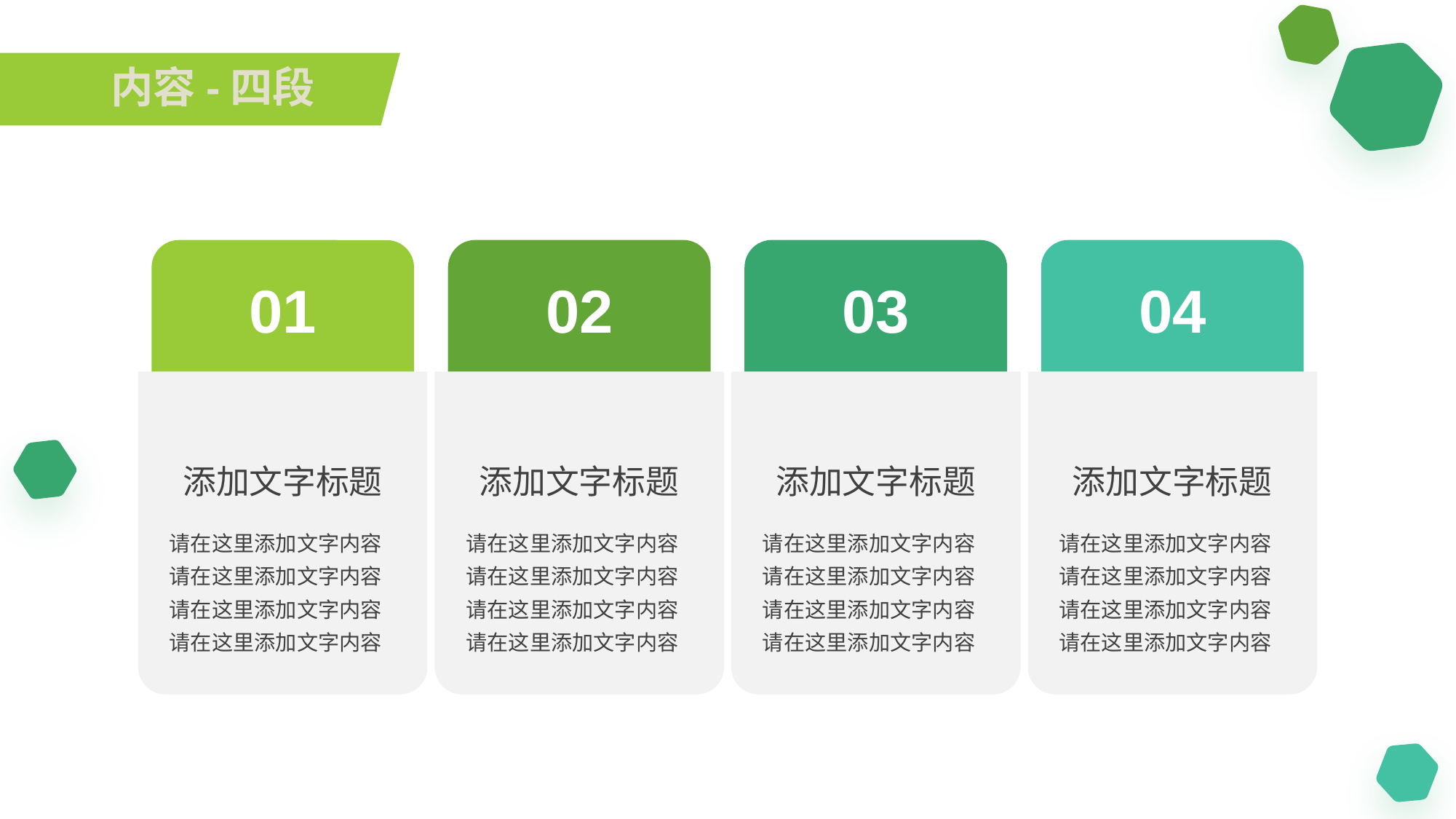

内容-四段

02

添加文字标题
请在这里添加文字内容
请在这里添加文字内容
请在这里添加文字内容
请在这里添加文字内容

03

添加文字标题
请在这里添加文字内容
请在这里添加文字内容
请在这里添加文字内容
请在这里添加文字内容

04

添加文字标题
请在这里添加文字内容
请在这里添加文字内容
请在这里添加文字内容
请在这里添加文字内容

01

添加文字标题
请在这里添加文字内容
请在这里添加文字内容
请在这里添加文字内容
请在这里添加文字内容